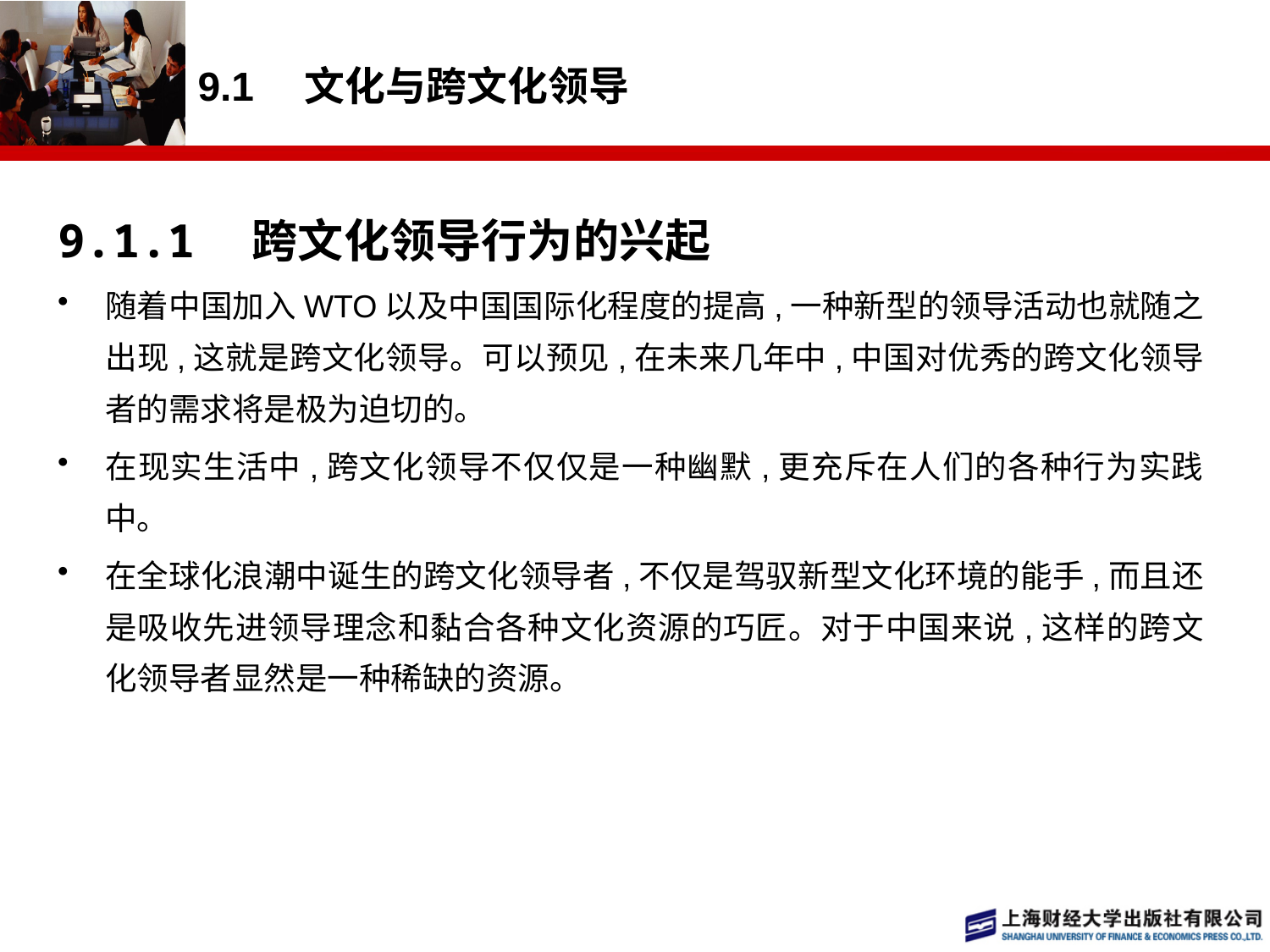

# 9.1　文化与跨文化领导
9.1.1　跨文化领导行为的兴起
随着中国加入WTO以及中国国际化程度的提高,一种新型的领导活动也就随之出现,这就是跨文化领导。可以预见,在未来几年中,中国对优秀的跨文化领导者的需求将是极为迫切的。
在现实生活中,跨文化领导不仅仅是一种幽默,更充斥在人们的各种行为实践中。
在全球化浪潮中诞生的跨文化领导者,不仅是驾驭新型文化环境的能手,而且还是吸收先进领导理念和黏合各种文化资源的巧匠。对于中国来说,这样的跨文化领导者显然是一种稀缺的资源。